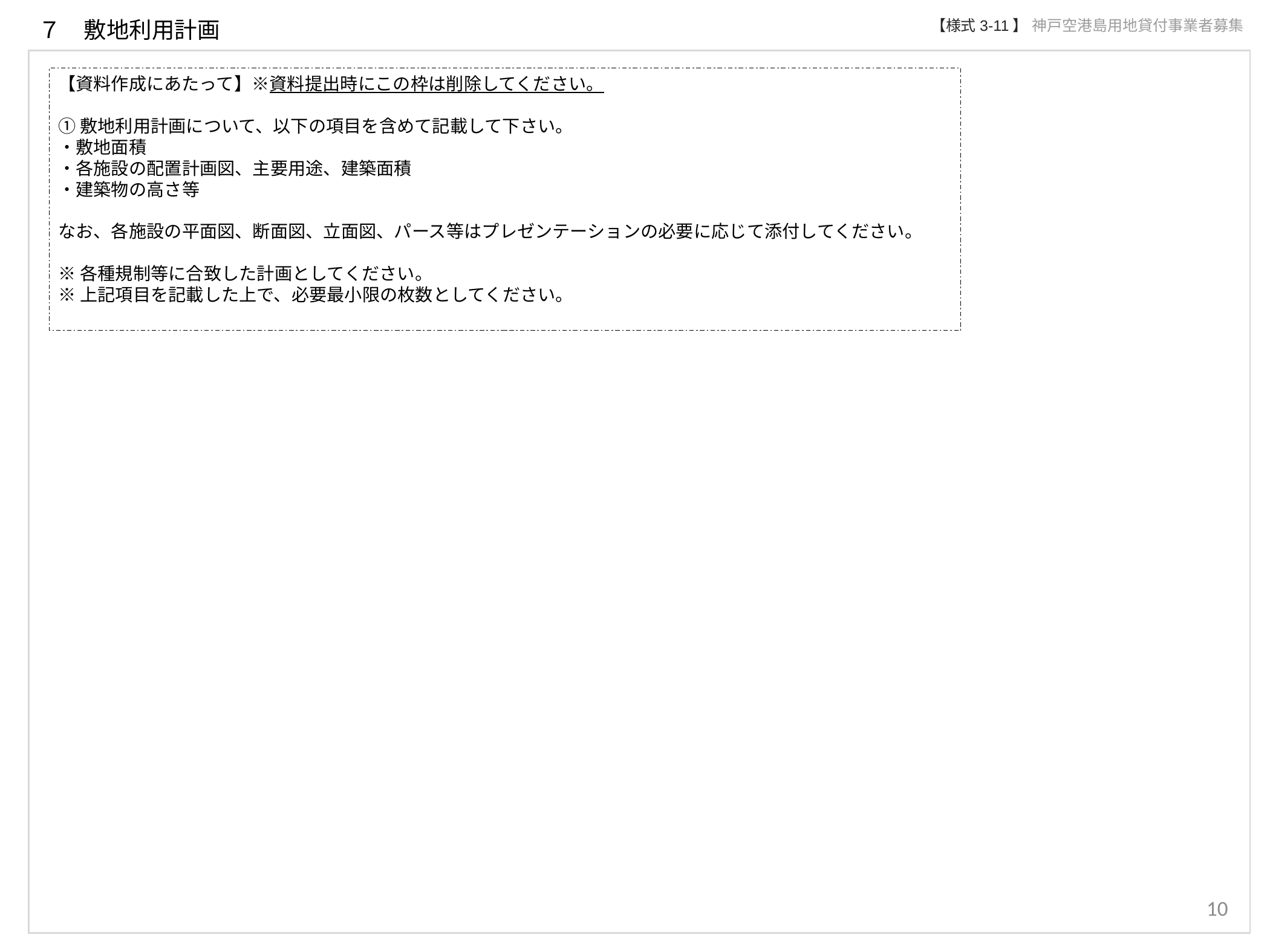

７　敷地利用計画
【様式3-11】
神戸空港島用地貸付事業者募集

【資料作成にあたって】※資料提出時にこの枠は削除してください。

①敷地利用計画について、以下の項目を含めて記載して下さい。
・敷地面積
・各施設の配置計画図、主要用途、建築面積
・建築物の高さ等

なお、各施設の平面図、断面図、立面図、パース等はプレゼンテーションの必要に応じて添付してください。

※各種規制等に合致した計画としてください。
※上記項目を記載した上で、必要最小限の枚数としてください。

10